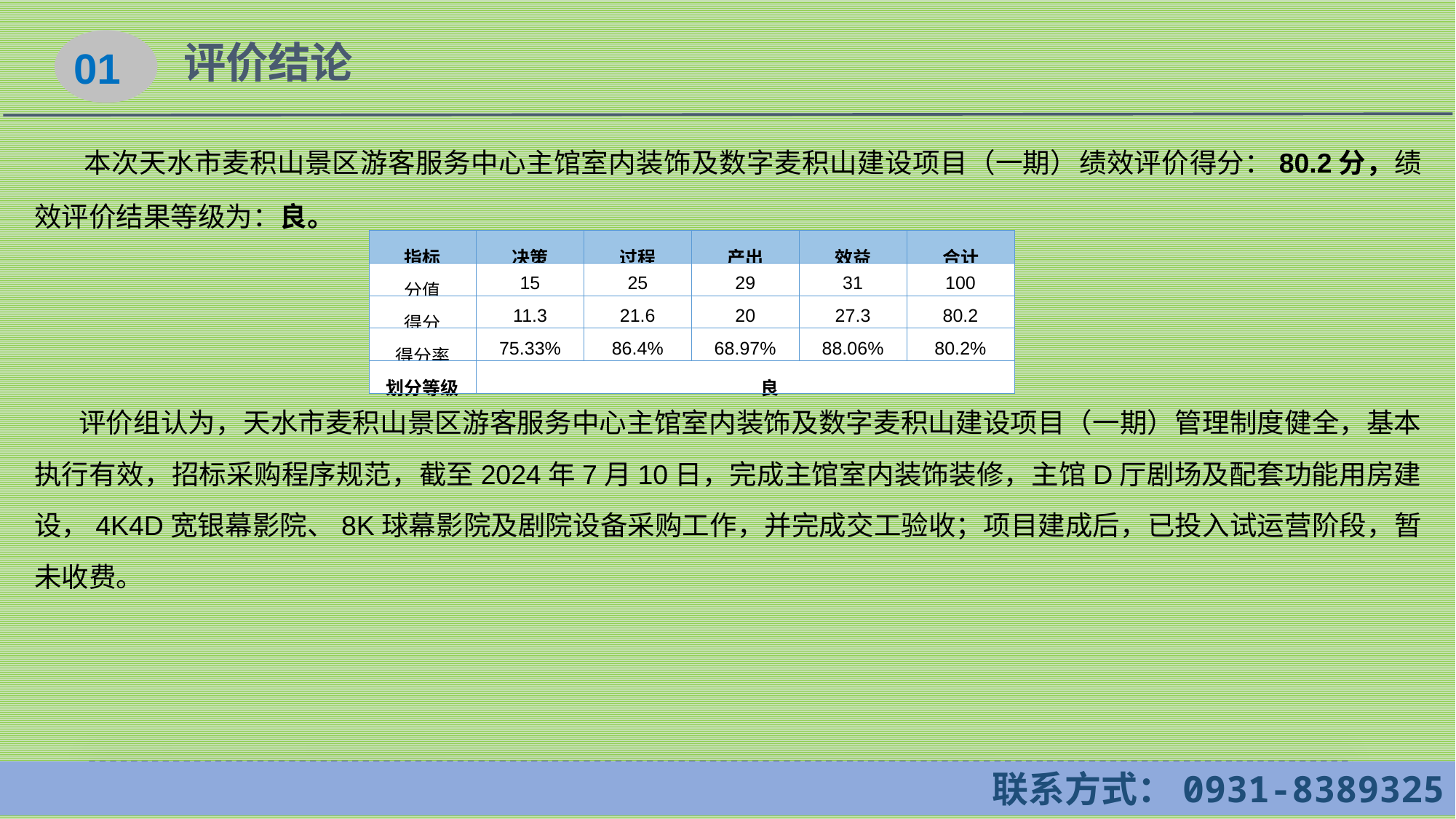

01
评价结论
     本次天水市麦积山景区游客服务中心主馆室内装饰及数字麦积山建设项目（一期）绩效评价得分：80.2分，绩效评价结果等级为：良。

      评价组认为，天水市麦积山景区游客服务中心主馆室内装饰及数字麦积山建设项目（一期）管理制度健全，基本执行有效，招标采购程序规范，截至2024年7月10日，完成主馆室内装饰装修，主馆D厅剧场及配套功能用房建设，4K4D宽银幕影院、8K球幕影院及剧院设备采购工作，并完成交工验收；项目建成后，已投入试运营阶段，暂未收费。
| 指标 | 决策 | 过程 | 产出 | 效益 | 合计 |
| --- | --- | --- | --- | --- | --- |
| 分值 | 15 | 25 | 29 | 31 | 100 |
| 得分 | 11.3 | 21.6 | 20 | 27.3 | 80.2 |
| 得分率 | 75.33% | 86.4% | 68.97% | 88.06% | 80.2% |
| 划分等级 | 良 |  |  |  |  |
15
                                     联系方式：0931-8389325